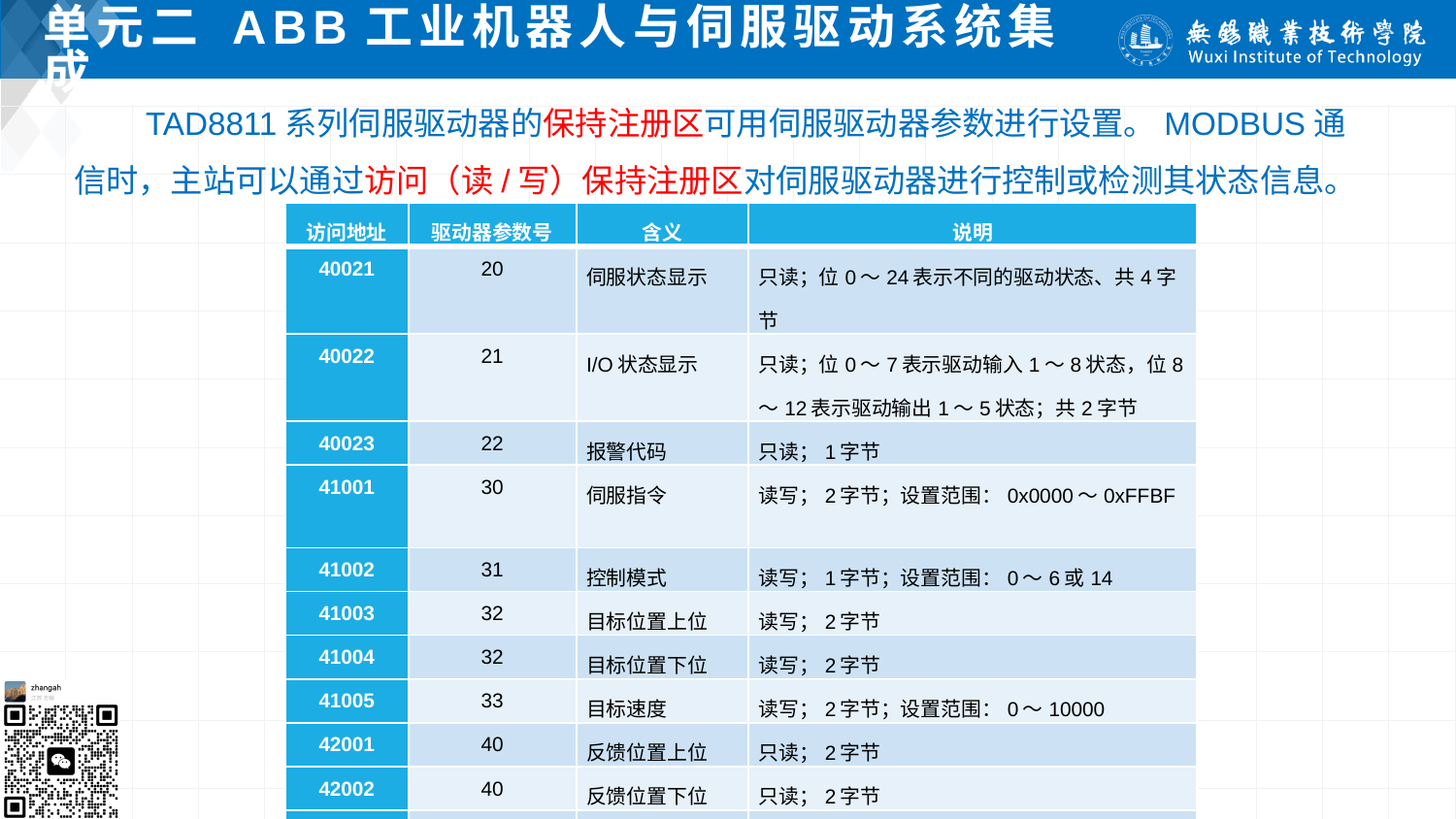

# 单元二 ABB工业机器人与伺服驱动系统集成
        TAD8811系列伺服驱动器的保持注册区可用伺服驱动器参数进行设置。MODBUS通信时，主站可以通过访问（读/写）保持注册区对伺服驱动器进行控制或检测其状态信息。
| 访问地址 | 驱动器参数号 | 含义 | 说明 |
| --- | --- | --- | --- |
| 40021 | 20 | 伺服状态显示 | 只读；位0～24表示不同的驱动状态、共4字节 |
| 40022 | 21 | I/O状态显示 | 只读；位0～7表示驱动输入1～8状态，位8～12表示驱动输出1～5状态；共2字节 |
| 40023 | 22 | 报警代码 | 只读；1字节 |
| 41001 | 30 | 伺服指令 | 读写；2字节；设置范围：0x0000～0xFFBF |
| 41002 | 31 | 控制模式 | 读写；1字节；设置范围：0～6或14 |
| 41003 | 32 | 目标位置上位 | 读写；2字节 |
| 41004 | 32 | 目标位置下位 | 读写；2字节 |
| 41005 | 33 | 目标速度 | 读写；2字节；设置范围：0～10000 |
| 42001 | 40 | 反馈位置上位 | 只读；2字节 |
| 42002 | 40 | 反馈位置下位 | 只读；2字节 |
| 42003 | 41 | 反馈速度 | 只读；2字节 |